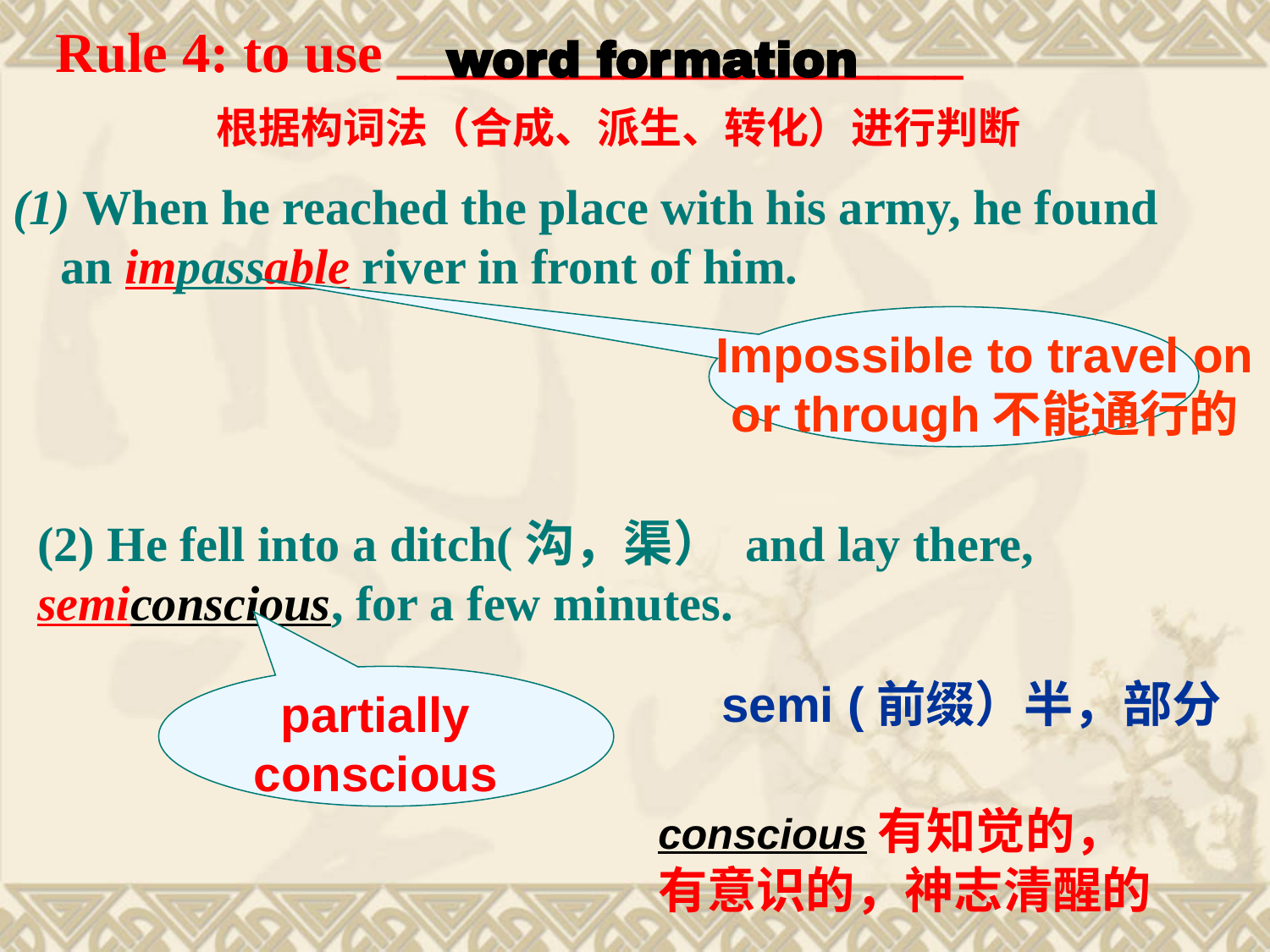

word formation
# Rule 4: to use ____________________
根据构词法（合成、派生、转化）进行判断
(1) When he reached the place with his army, he found an impassable river in front of him.

Impossible to travel on or through不能通行的
(2) He fell into a ditch(沟，渠） and lay there, semiconscious, for a few minutes.

semi (前缀）半，部分
partially conscious
conscious有知觉的，有意识的，神志清醒的